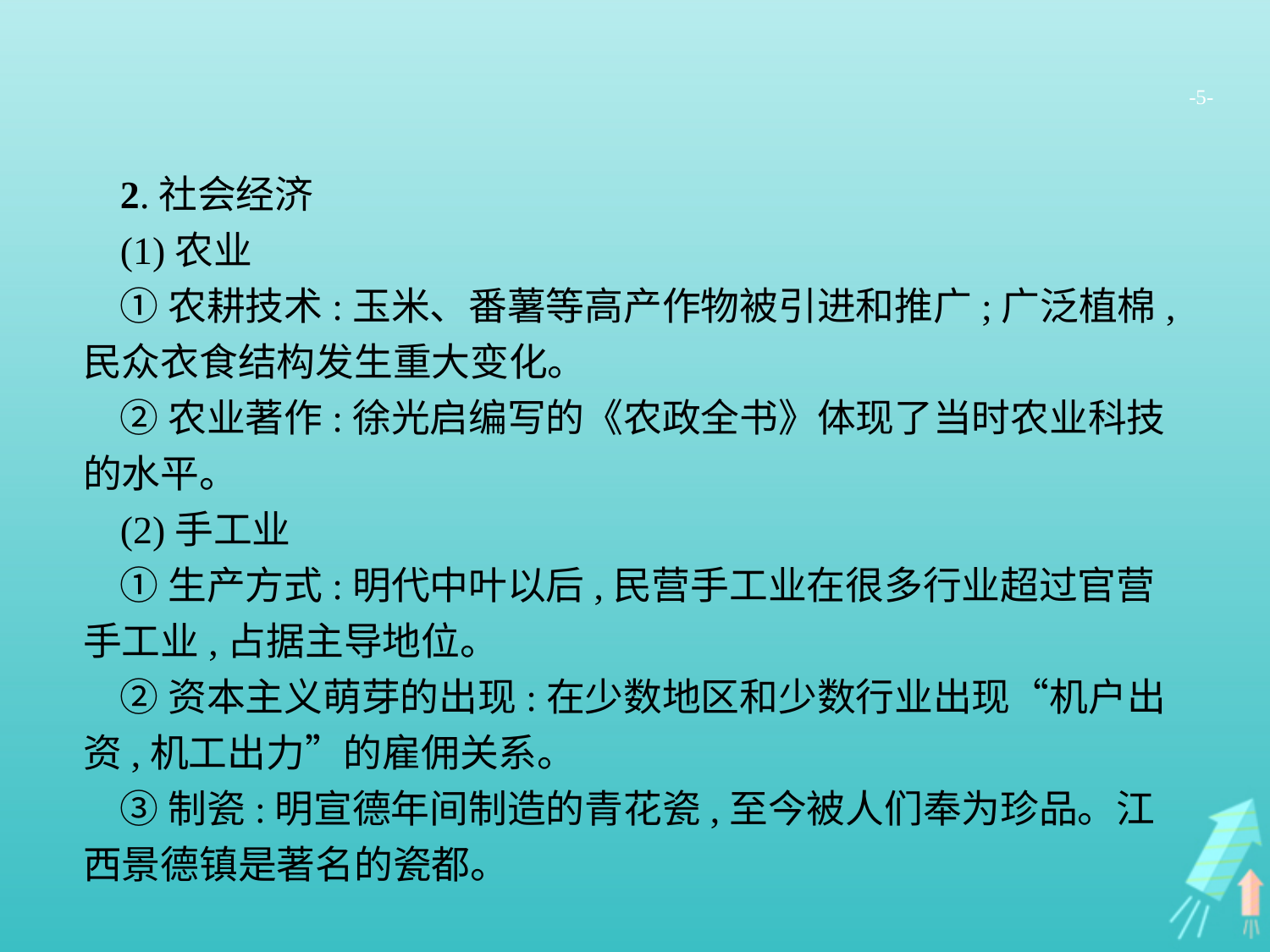

-5-
2.社会经济
(1)农业
①农耕技术:玉米、番薯等高产作物被引进和推广;广泛植棉,民众衣食结构发生重大变化。
②农业著作:徐光启编写的《农政全书》体现了当时农业科技的水平。
(2)手工业
①生产方式:明代中叶以后,民营手工业在很多行业超过官营手工业,占据主导地位。
②资本主义萌芽的出现:在少数地区和少数行业出现“机户出资,机工出力”的雇佣关系。
③制瓷:明宣德年间制造的青花瓷,至今被人们奉为珍品。江西景德镇是著名的瓷都。